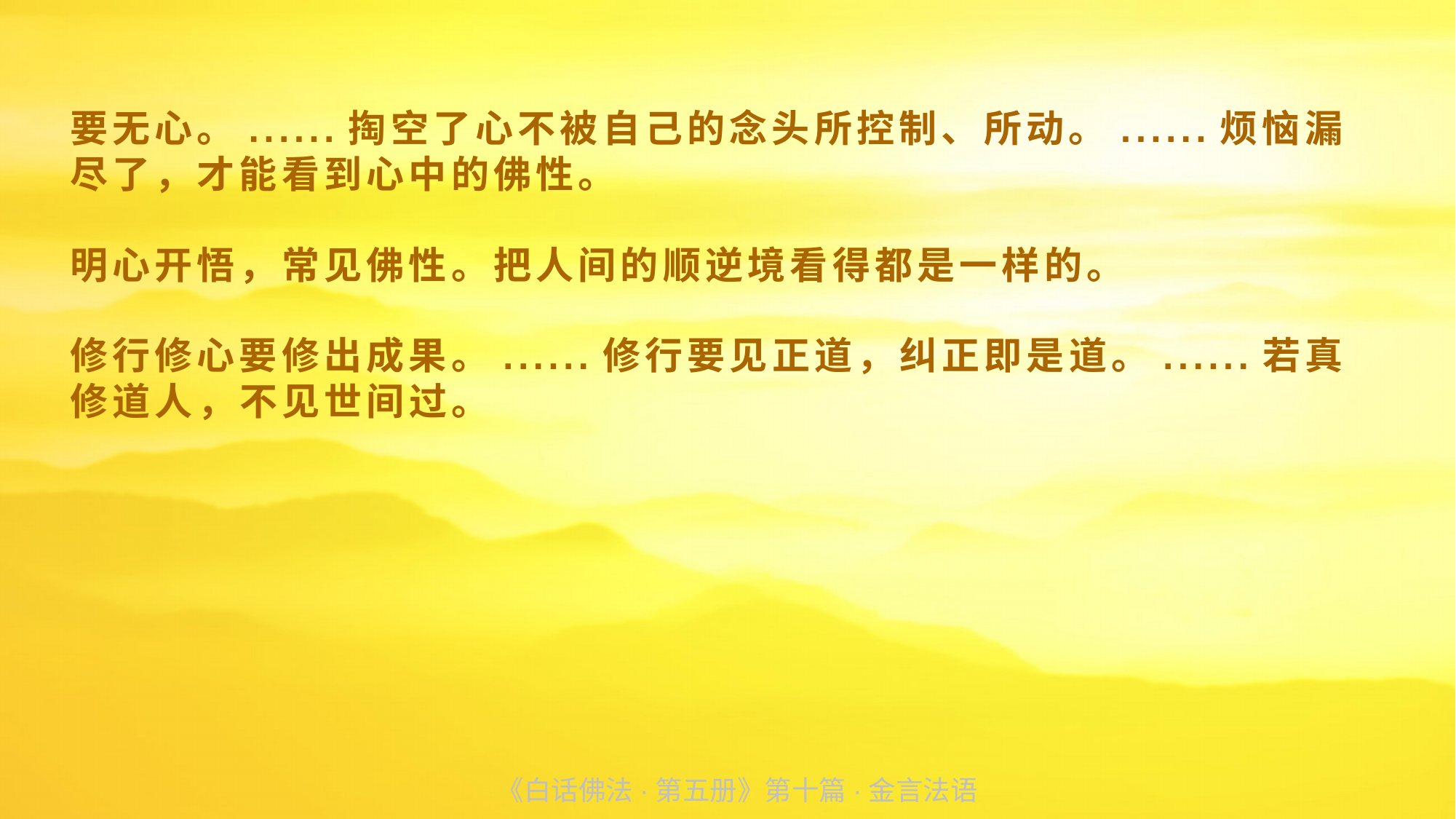

要无心。......掏空了心不被自己的念头所控制、所动。......烦恼漏尽了，才能看到心中的佛性。

明心开悟，常见佛性。把人间的顺逆境看得都是一样的。

修行修心要修出成果。......修行要见正道，纠正即是道。......若真修道人，不见世间过。

  《白话佛法·第五册》第十篇·金言法语